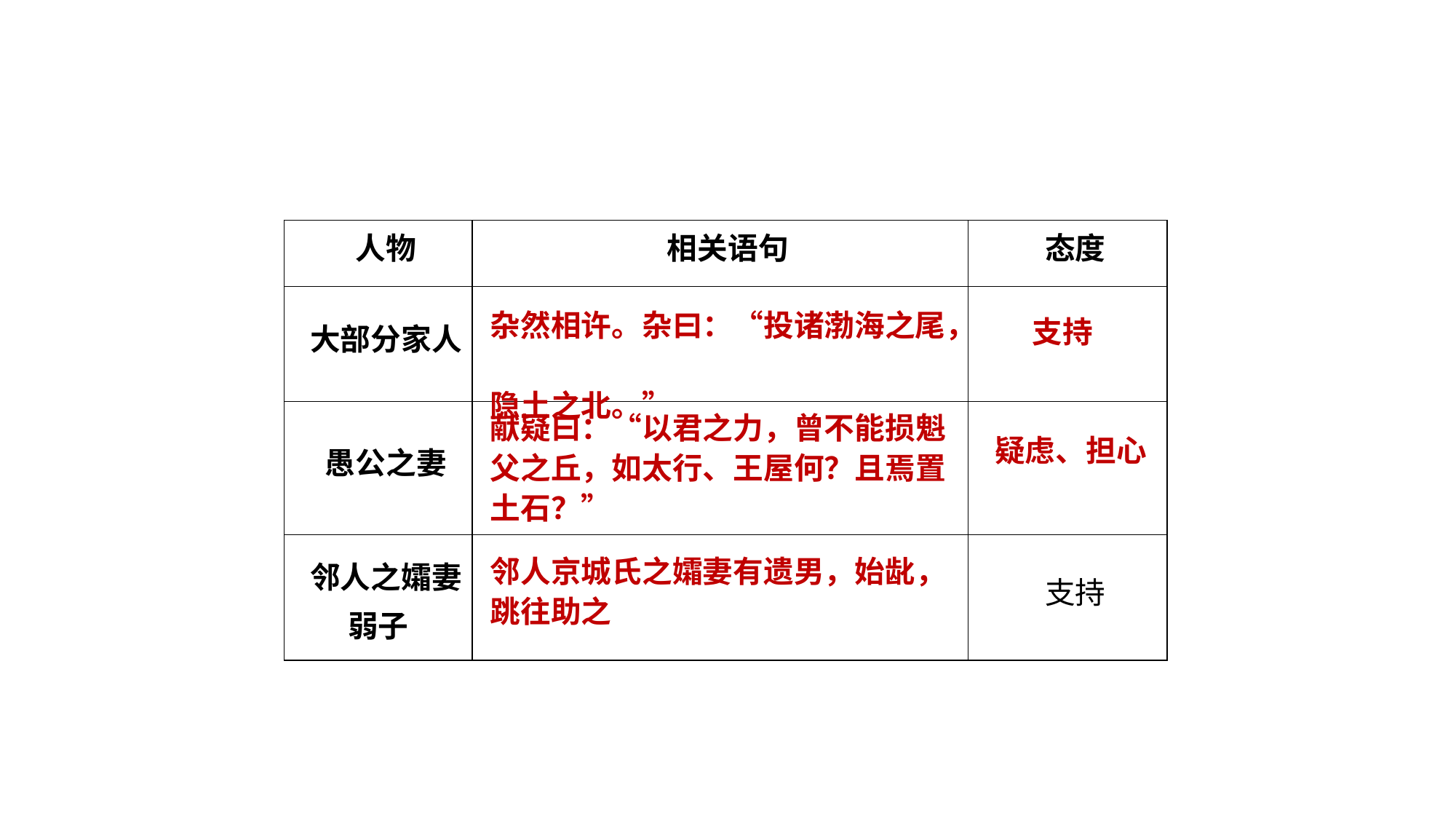

| 人物 | 相关语句 | 态度 |
| --- | --- | --- |
| 大部分家人 |  |  |
| 愚公之妻 |  |  |
| 邻人之孀妻弱子 |  | 支持 |
杂然相许。杂曰：“投诸渤海之尾，
隐土之北。”
支持
献疑曰：“以君之力，曾不能损魁
父之丘，如太行、王屋何？且焉置
土石？”
疑虑、担心
邻人京城氏之孀妻有遗男，始龀，
跳往助之